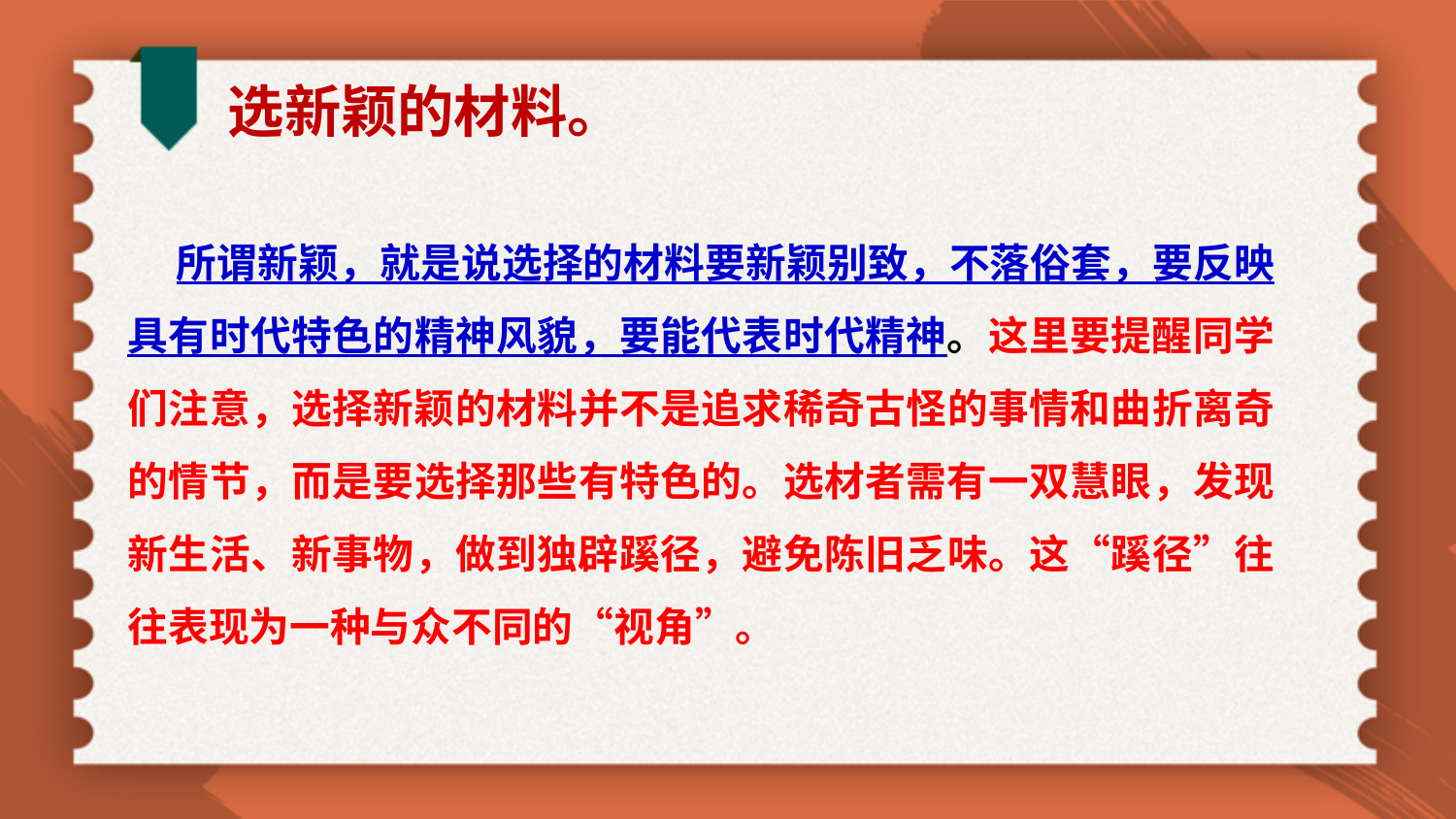

选新颖的材料。
     所谓新颖，就是说选择的材料要新颖别致，不落俗套，要反映具有时代特色的精神风貌，要能代表时代精神。这里要提醒同学们注意，选择新颖的材料并不是追求稀奇古怪的事情和曲折离奇的情节，而是要选择那些有特色的。选材者需有一双慧眼，发现新生活、新事物，做到独辟蹊径，避免陈旧乏味。这“蹊径”往往表现为一种与众不同的“视角”。